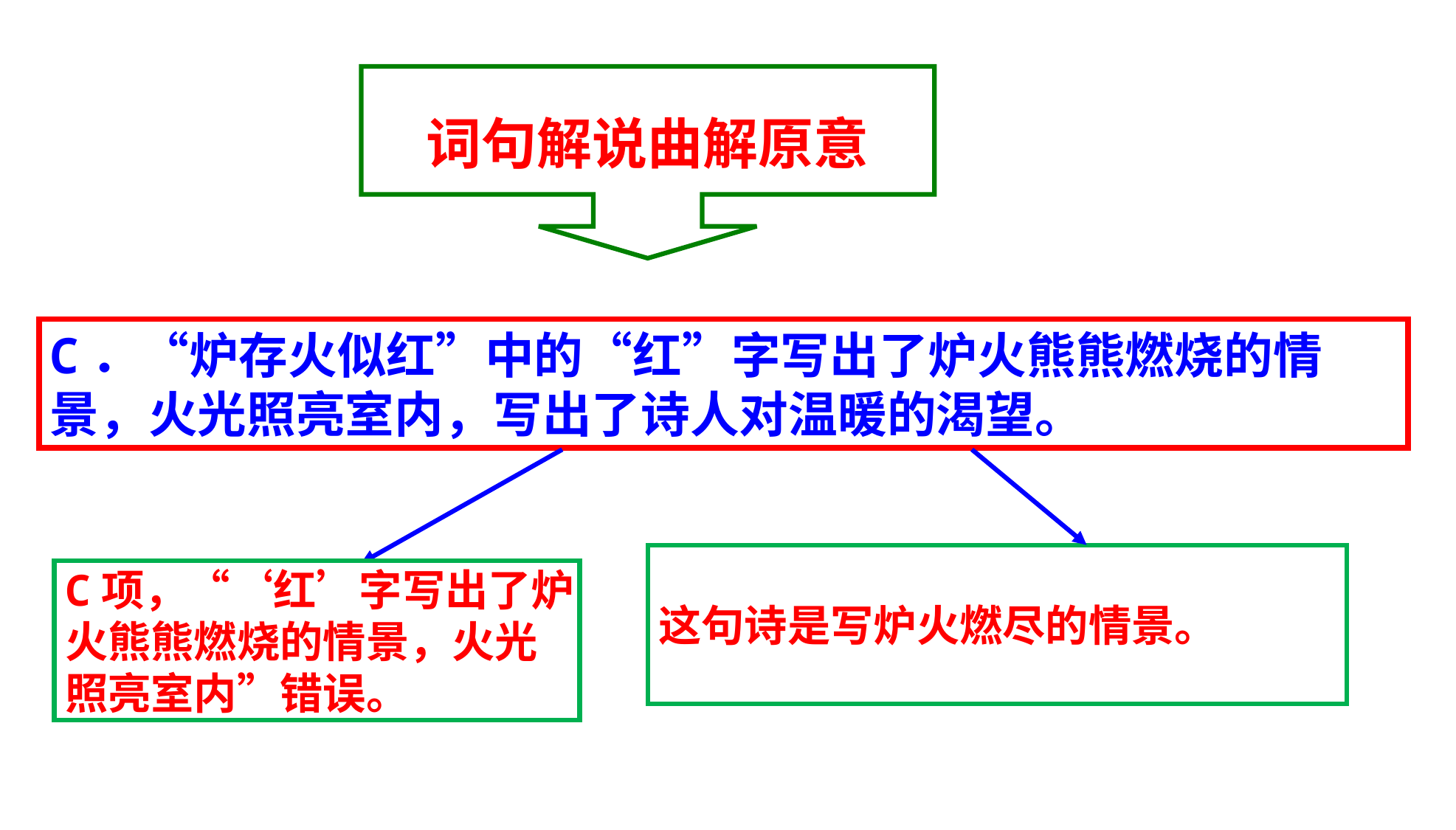

词句解说曲解原意
C．“炉存火似红”中的“红”字写出了炉火熊熊燃烧的情景，火光照亮室内，写出了诗人对温暖的渴望。

这句诗是写炉火燃尽的情景。
C项，“‘红’字写出了炉
火熊熊燃烧的情景，火光
照亮室内”错误。